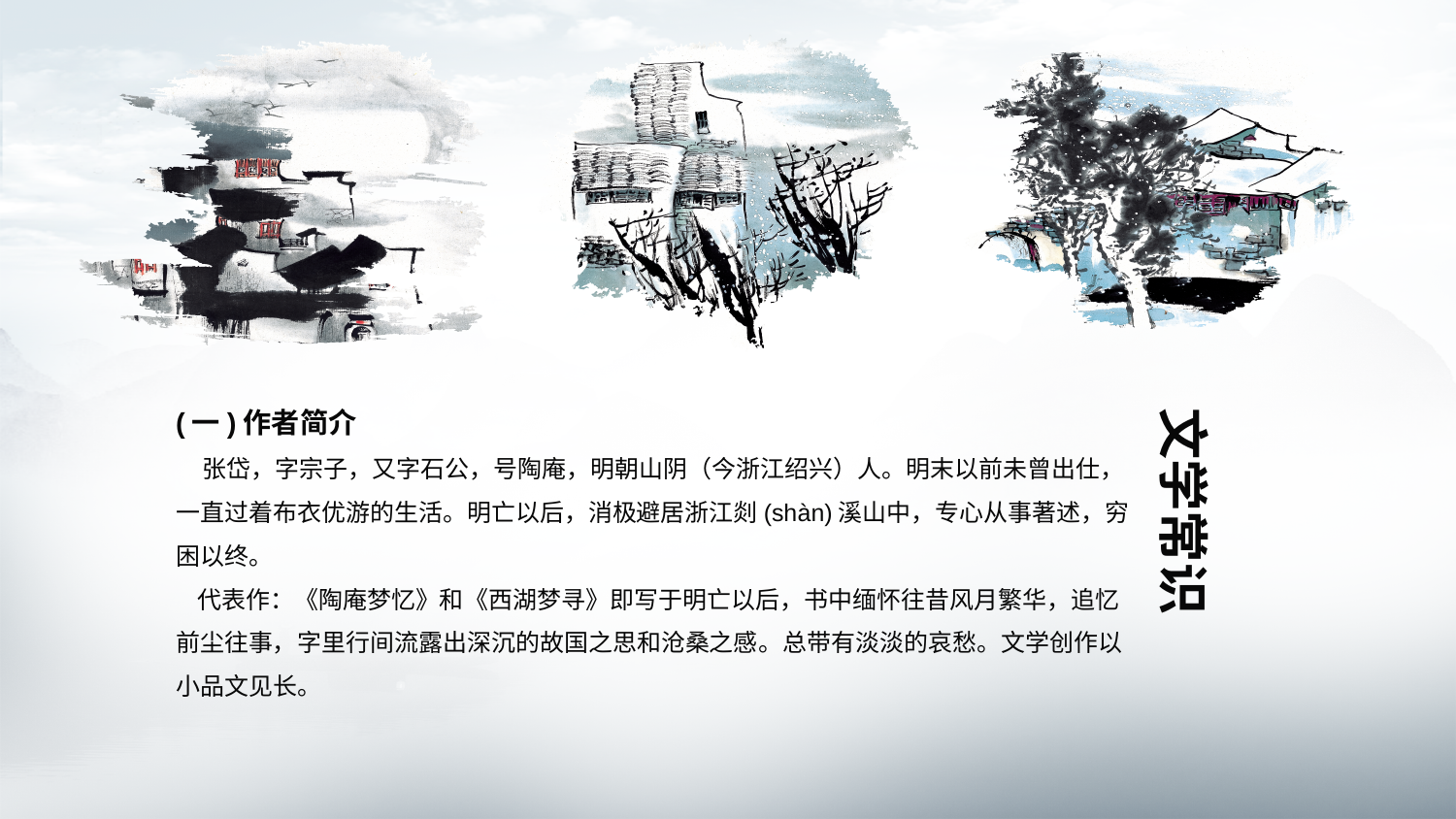

(一)作者简介
    张岱，字宗子，又字石公，号陶庵，明朝山阴（今浙江绍兴）人。明末以前未曾出仕，一直过着布衣优游的生活。明亡以后，消极避居浙江剡(shàn)溪山中，专心从事著述，穷困以终。
   代表作：《陶庵梦忆》和《西湖梦寻》即写于明亡以后，书中缅怀往昔风月繁华，追忆前尘往事，字里行间流露出深沉的故国之思和沧桑之感。总带有淡淡的哀愁。文学创作以小品文见长。

文学常识